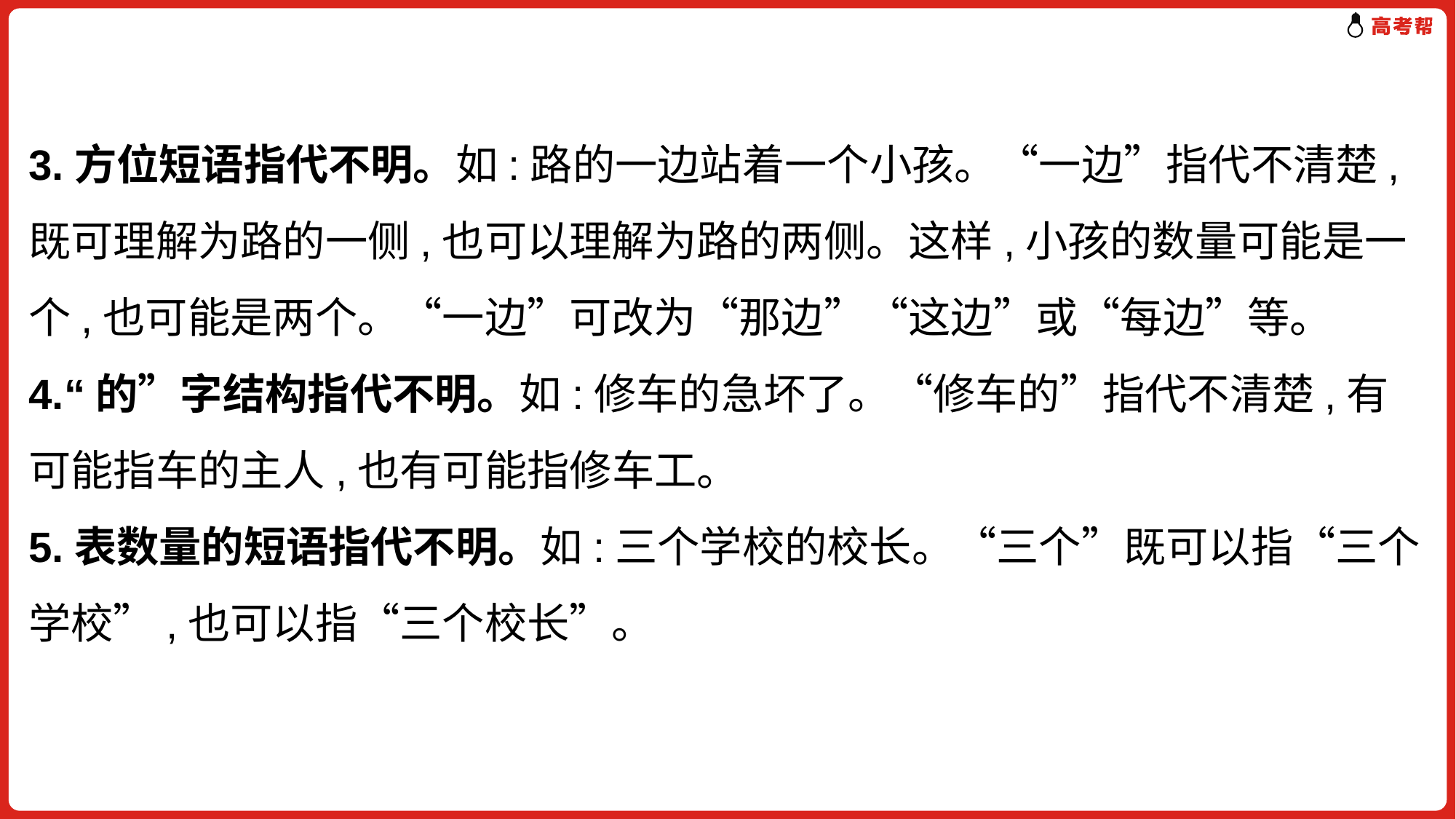

3.方位短语指代不明。如:路的一边站着一个小孩。“一边”指代不清楚,既可理解为路的一侧,也可以理解为路的两侧。这样,小孩的数量可能是一个,也可能是两个。“一边”可改为“那边”“这边”或“每边”等。
4.“的”字结构指代不明。如:修车的急坏了。“修车的”指代不清楚,有可能指车的主人,也有可能指修车工。
5.表数量的短语指代不明。如:三个学校的校长。“三个”既可以指“三个学校”,也可以指“三个校长”。